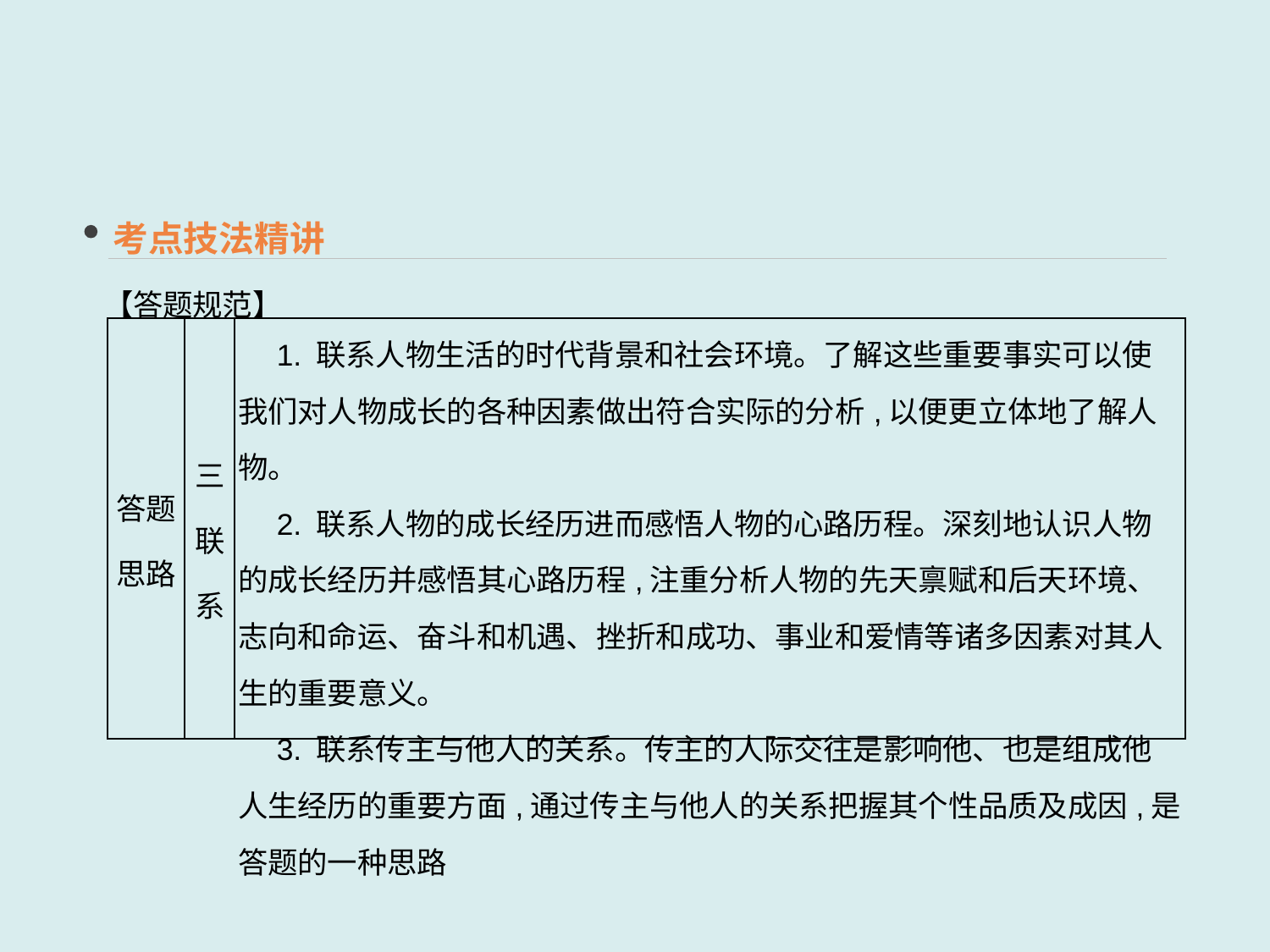

考点技法精讲

【答题规范】

| 答题思路 | 三联系 | 1. 联系人物生活的时代背景和社会环境。了解这些重要事实可以使我们对人物成长的各种因素做出符合实际的分析,以便更立体地了解人物。 　2. 联系人物的成长经历进而感悟人物的心路历程。深刻地认识人物的成长经历并感悟其心路历程,注重分析人物的先天禀赋和后天环境、志向和命运、奋斗和机遇、挫折和成功、事业和爱情等诸多因素对其人生的重要意义。 　3. 联系传主与他人的关系。传主的人际交往是影响他、也是组成他人生经历的重要方面,通过传主与他人的关系把握其个性品质及成因,是答题的一种思路 |
| --- | --- | --- |